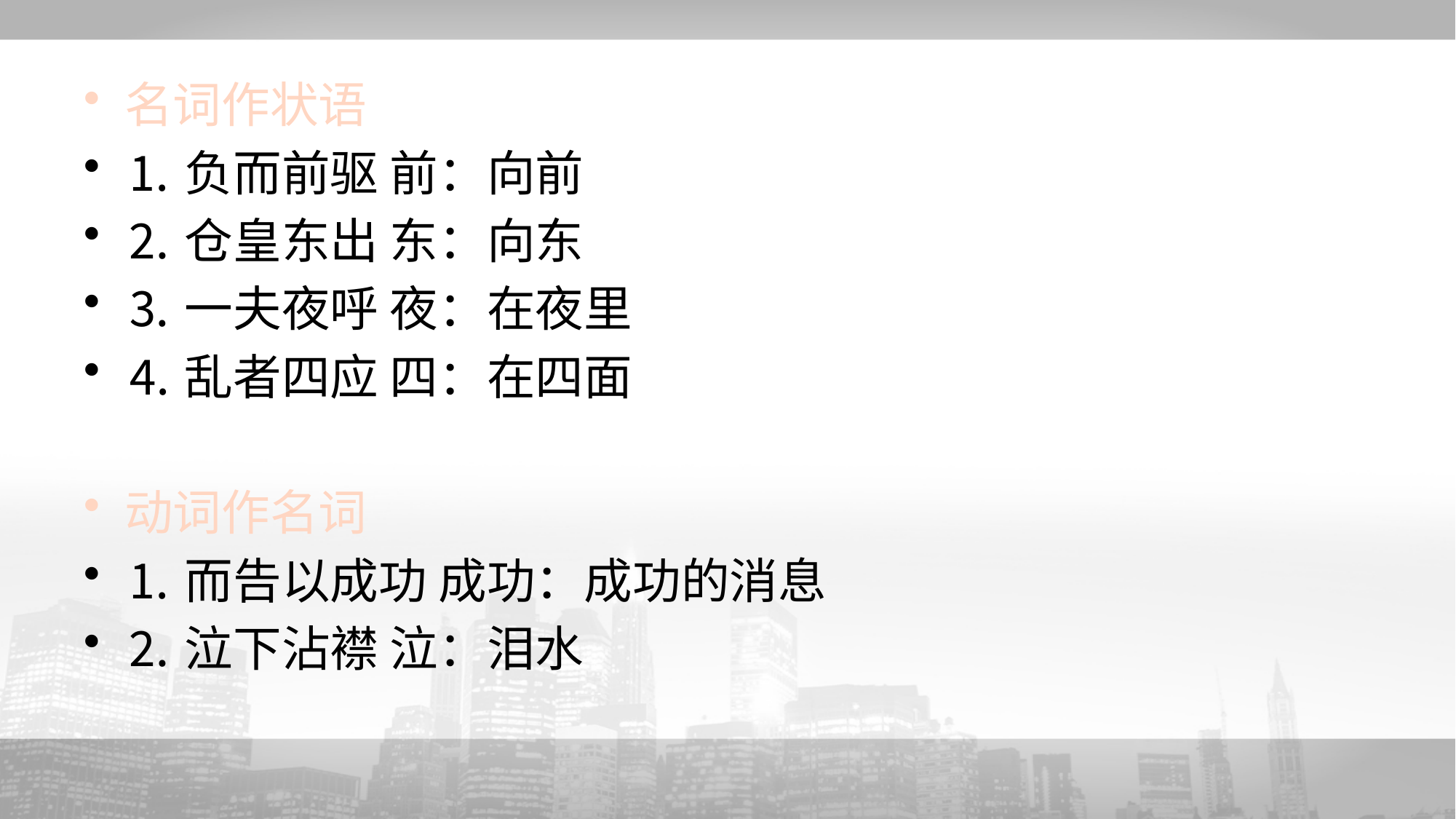

名词作状语
⒈负而前驱 前：向前
⒉仓皇东出 东：向东
⒊一夫夜呼 夜：在夜里
⒋乱者四应 四：在四面

动词作名词
⒈而告以成功 成功：成功的消息
⒉泣下沾襟 泣：泪水